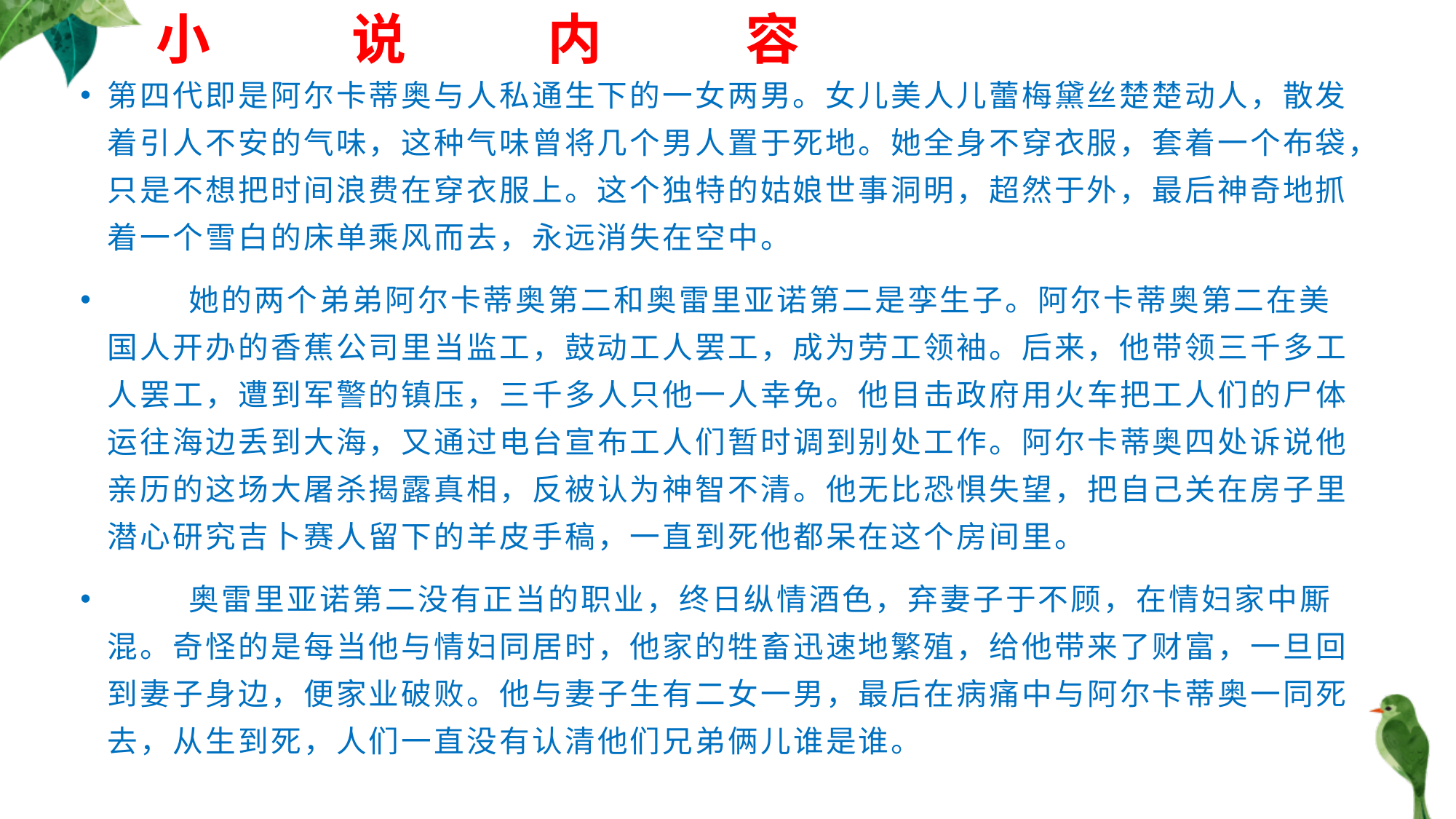

# 小         说         内         容
第四代即是阿尔卡蒂奥与人私通生下的一女两男。女儿美人儿蕾梅黛丝楚楚动人，散发着引人不安的气味，这种气味曾将几个男人置于死地。她全身不穿衣服，套着一个布袋，只是不想把时间浪费在穿衣服上。这个独特的姑娘世事洞明，超然于外，最后神奇地抓着一个雪白的床单乘风而去，永远消失在空中。
 　　她的两个弟弟阿尔卡蒂奥第二和奥雷里亚诺第二是孪生子。阿尔卡蒂奥第二在美国人开办的香蕉公司里当监工，鼓动工人罢工，成为劳工领袖。后来，他带领三千多工人罢工，遭到军警的镇压，三千多人只他一人幸免。他目击政府用火车把工人们的尸体运往海边丢到大海，又通过电台宣布工人们暂时调到别处工作。阿尔卡蒂奥四处诉说他亲历的这场大屠杀揭露真相，反被认为神智不清。他无比恐惧失望，把自己关在房子里潜心研究吉卜赛人留下的羊皮手稿，一直到死他都呆在这个房间里。
 　　奥雷里亚诺第二没有正当的职业，终日纵情酒色，弃妻子于不顾，在情妇家中厮混。奇怪的是每当他与情妇同居时，他家的牲畜迅速地繁殖，给他带来了财富，一旦回到妻子身边，便家业破败。他与妻子生有二女一男，最后在病痛中与阿尔卡蒂奥一同死去，从生到死，人们一直没有认清他们兄弟俩儿谁是谁。